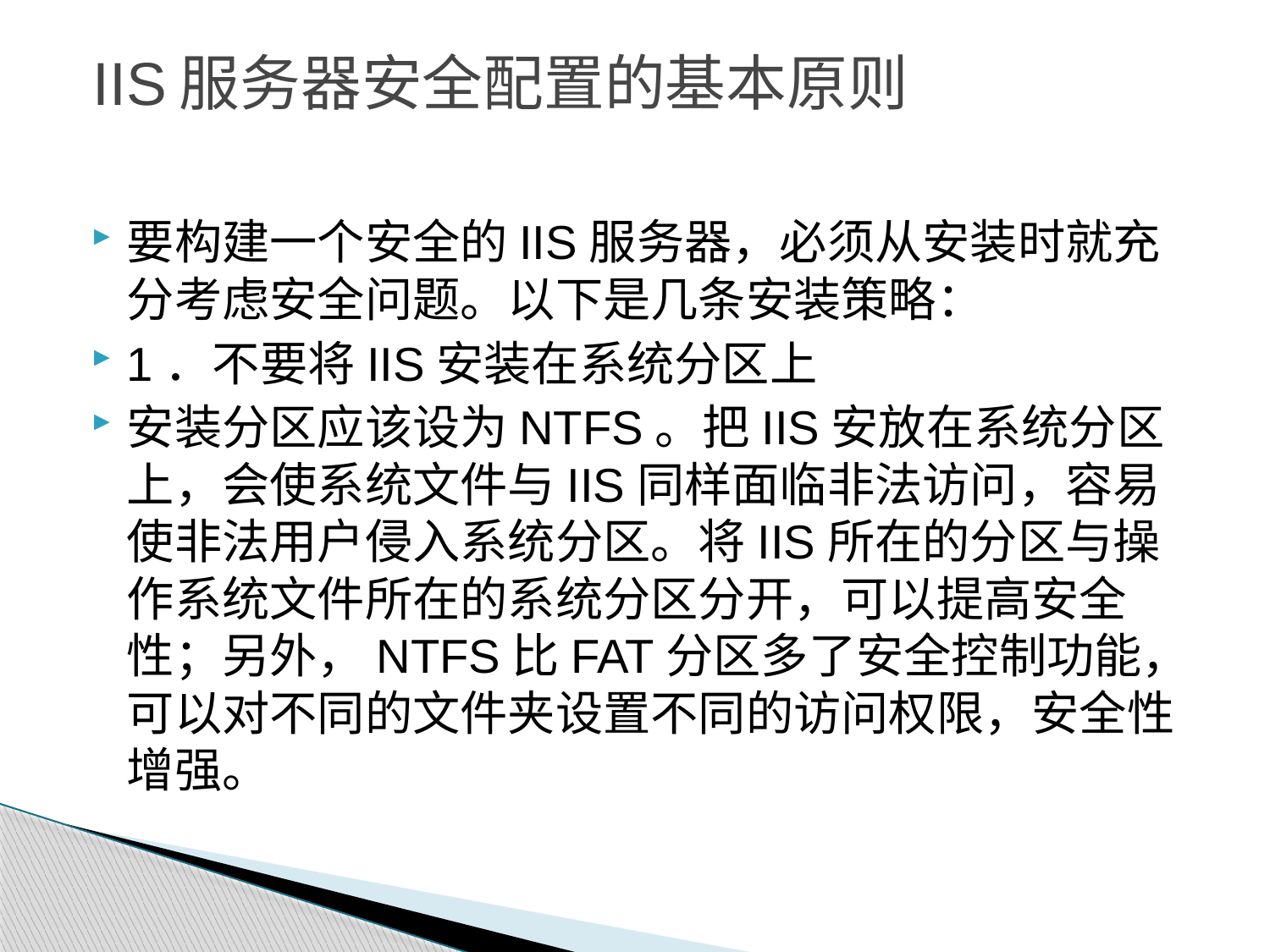

# IIS服务器安全配置的基本原则
要构建一个安全的IIS服务器，必须从安装时就充分考虑安全问题。以下是几条安装策略：
1．不要将IIS安装在系统分区上
安装分区应该设为NTFS。把IIS安放在系统分区上，会使系统文件与IIS同样面临非法访问，容易使非法用户侵入系统分区。将IIS所在的分区与操作系统文件所在的系统分区分开，可以提高安全性；另外，NTFS比FAT分区多了安全控制功能，可以对不同的文件夹设置不同的访问权限，安全性增强。